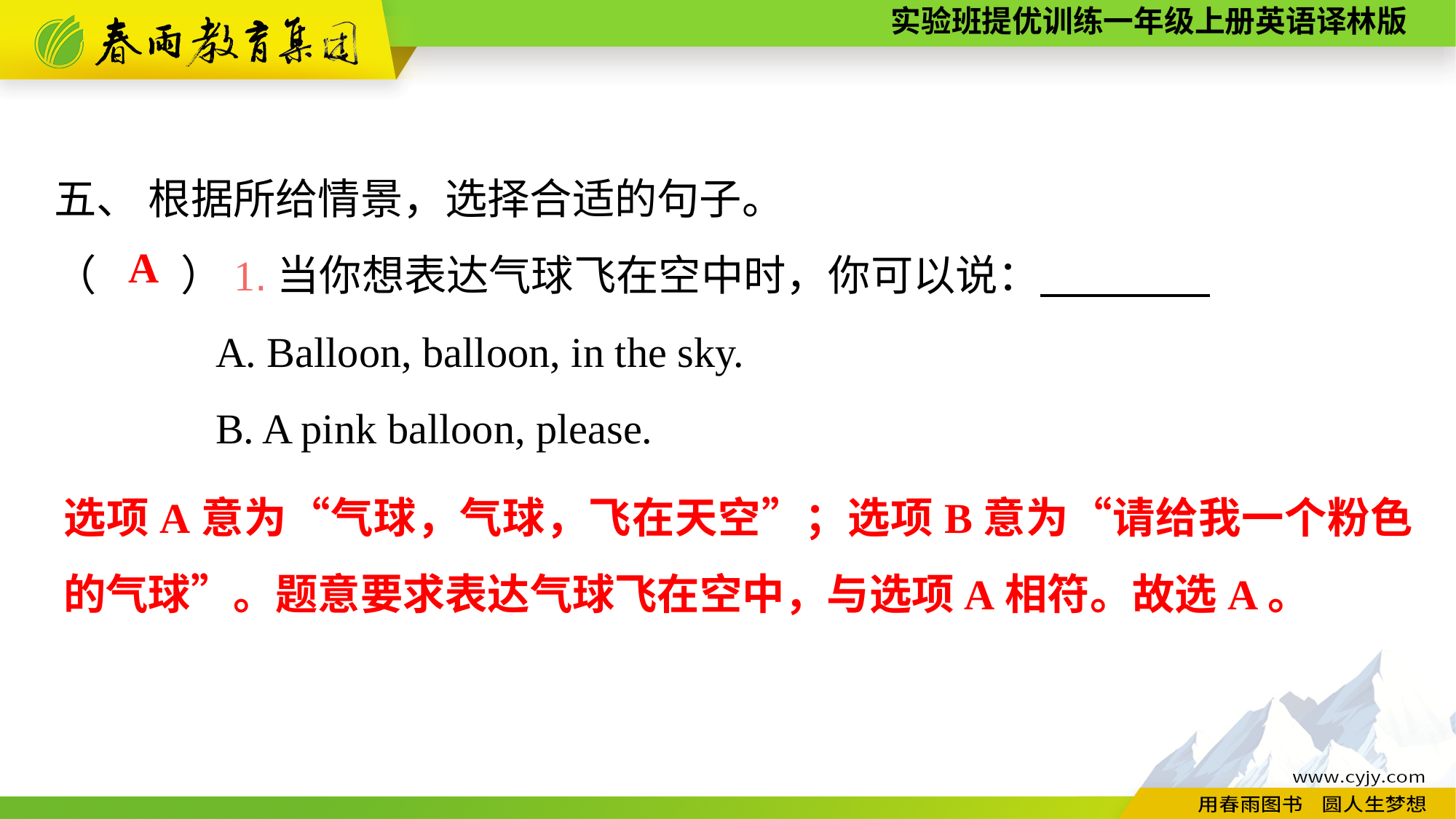

五、 根据所给情景，选择合适的句子。
（　　）1.当你想表达气球飞在空中时，你可以说：
A. Balloon, balloon, in the sky.
B. A pink balloon, please.
A
选项A意为“气球，气球，飞在天空”；选项B意为“请给我一个粉色的气球”。题意要求表达气球飞在空中，与选项A相符。故选A。